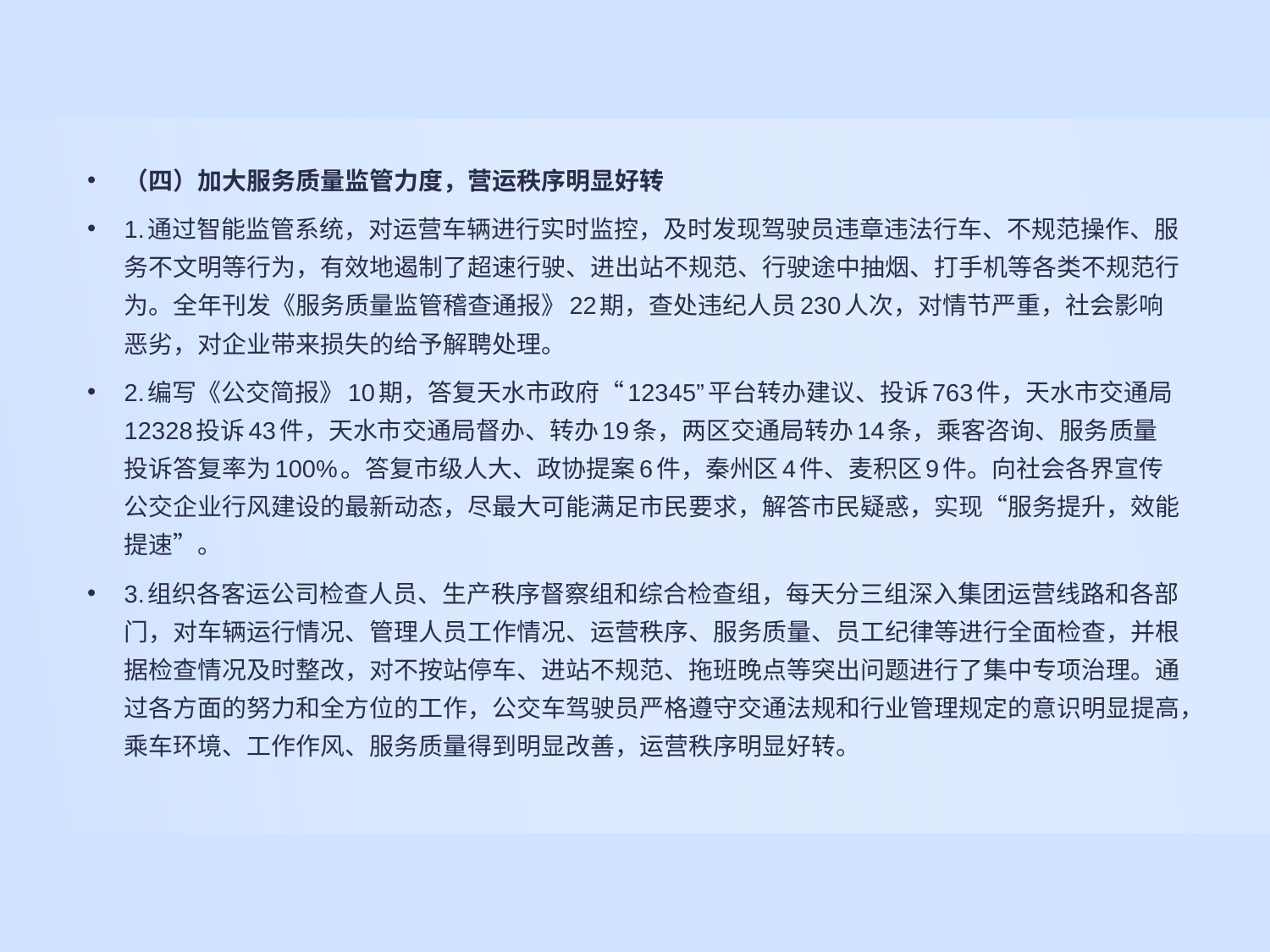

（四）加大服务质量监管力度，营运秩序明显好转
1.通过智能监管系统，对运营车辆进行实时监控，及时发现驾驶员违章违法行车、不规范操作、服务不文明等行为，有效地遏制了超速行驶、进出站不规范、行驶途中抽烟、打手机等各类不规范行为。全年刊发《服务质量监管稽查通报》22期，查处违纪人员230人次，对情节严重，社会影响恶劣，对企业带来损失的给予解聘处理。
2.编写《公交简报》10期，答复天水市政府“12345”平台转办建议、投诉763件，天水市交通局12328投诉43件，天水市交通局督办、转办19条，两区交通局转办14条，乘客咨询、服务质量投诉答复率为100%。答复市级人大、政协提案6件，秦州区4件、麦积区9件。向社会各界宣传公交企业行风建设的最新动态，尽最大可能满足市民要求，解答市民疑惑，实现“服务提升，效能提速”。
3.组织各客运公司检查人员、生产秩序督察组和综合检查组，每天分三组深入集团运营线路和各部门，对车辆运行情况、管理人员工作情况、运营秩序、服务质量、员工纪律等进行全面检查，并根据检查情况及时整改，对不按站停车、进站不规范、拖班晚点等突出问题进行了集中专项治理。通过各方面的努力和全方位的工作，公交车驾驶员严格遵守交通法规和行业管理规定的意识明显提高，乘车环境、工作作风、服务质量得到明显改善，运营秩序明显好转。